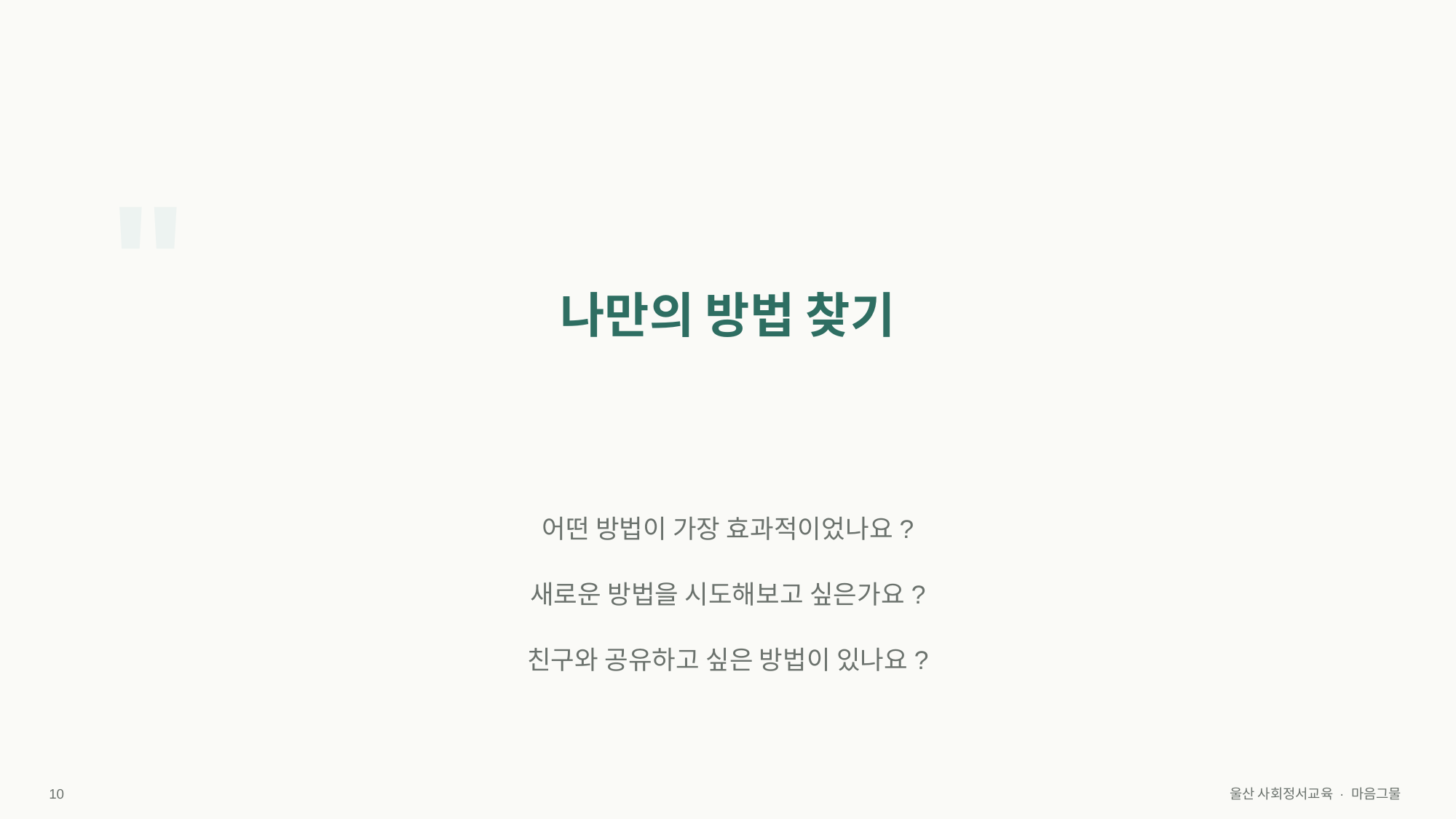

"
나만의 방법 찾기
어떤 방법이 가장 효과적이었나요?
새로운 방법을 시도해보고 싶은가요?
친구와 공유하고 싶은 방법이 있나요?
10
울산 사회정서교육 · 마음그물